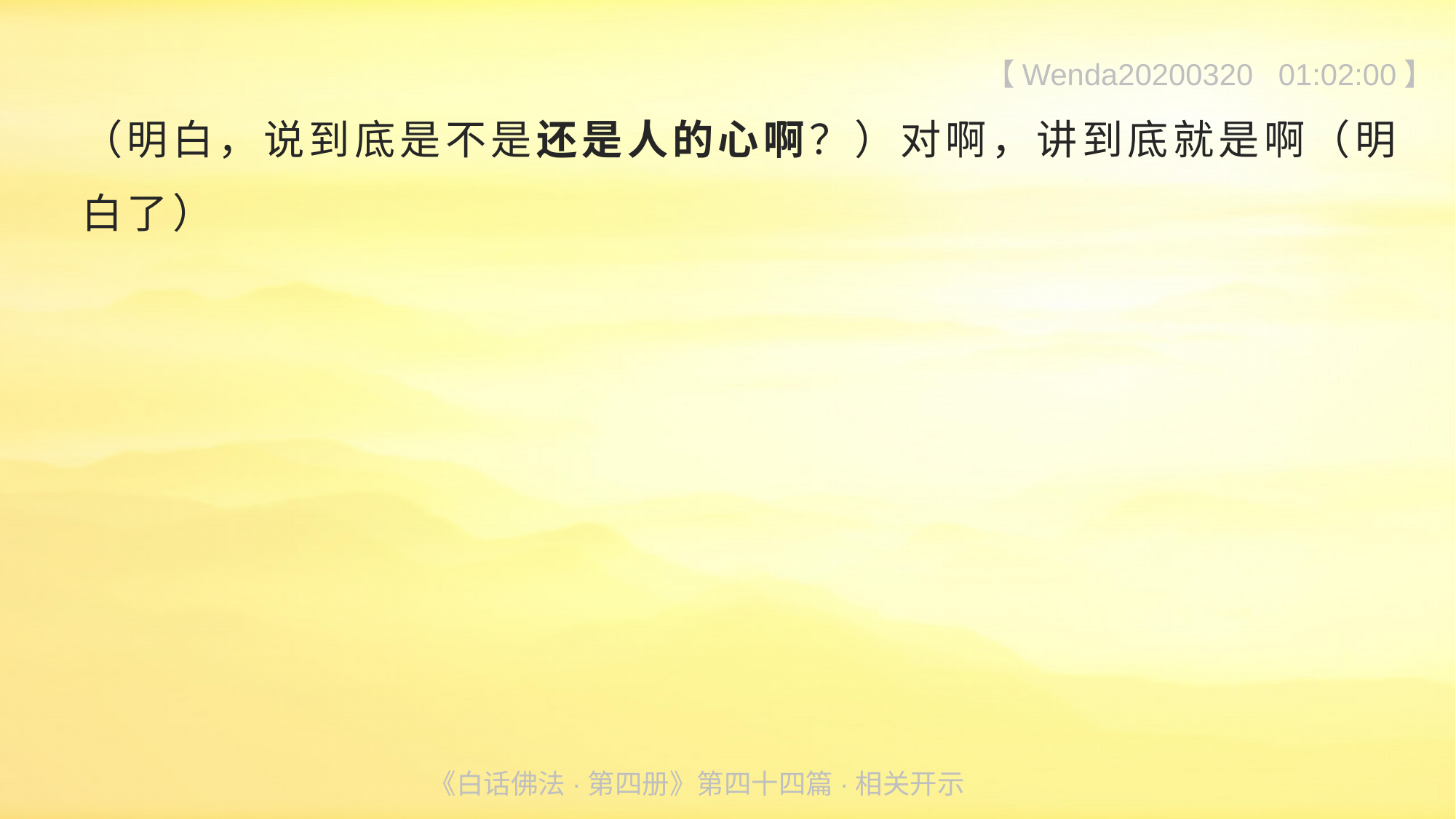

【Wenda20200320   01:02:00】
（明白，说到底是不是还是人的心啊？）对啊，讲到底就是啊（明白了）

《白话佛法·第四册》第四十四篇·相关开示